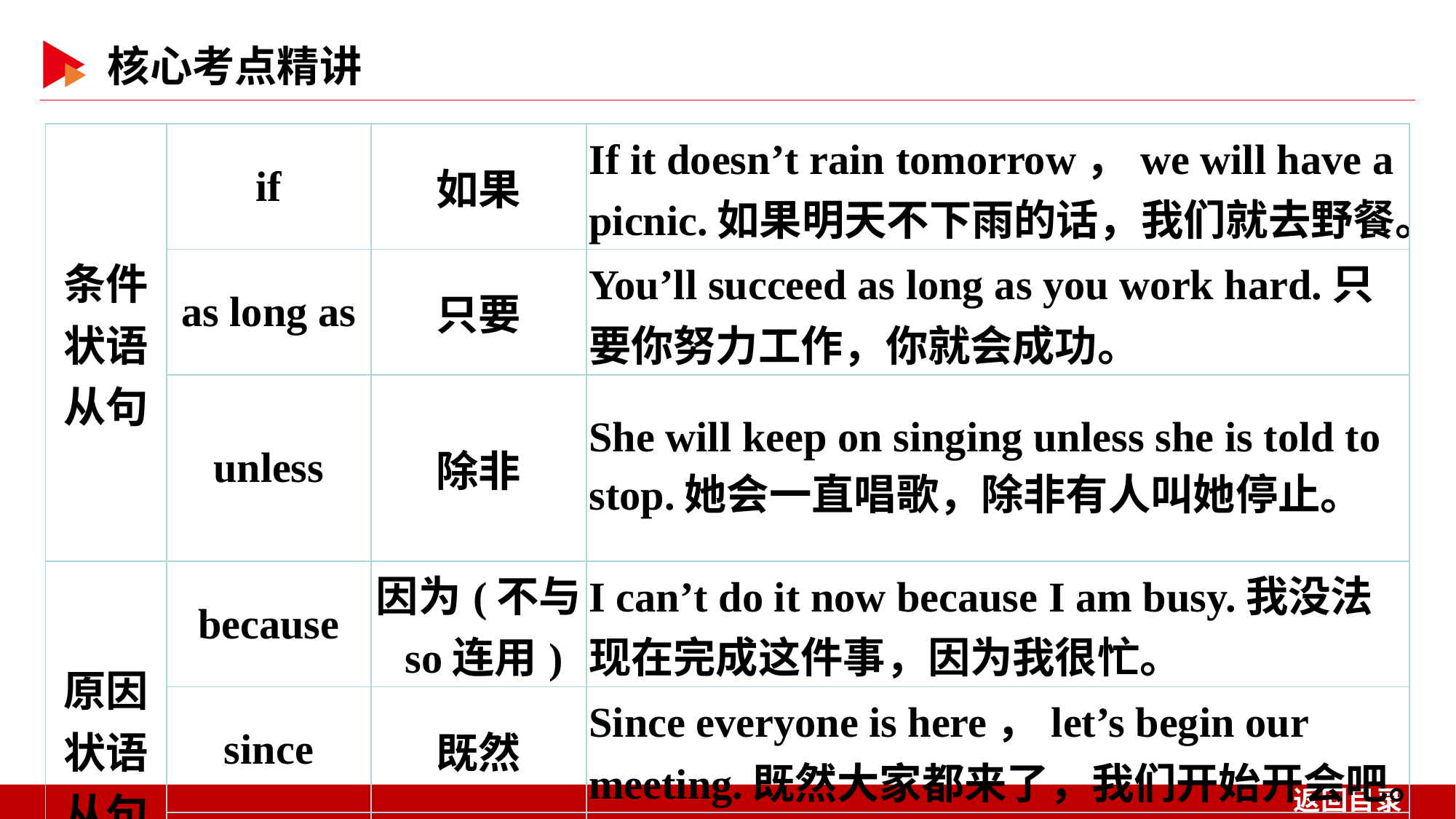

| 条件 状语 从句 | if | 如果 | If it doesn’t rain tomorrow，we will have a picnic.如果明天不下雨的话，我们就去野餐。 |
| --- | --- | --- | --- |
|  | as long as | 只要 | You’ll succeed as long as you work hard.只要你努力工作，你就会成功。 |
|  | unless | 除非 | She will keep on singing unless she is told to stop.她会一直唱歌，除非有人叫她停止。 |
| 原因 状语 从句 | because | 因为(不与 so连用) | I can’t do it now because I am busy.我没法现在完成这件事，因为我很忙。 |
|  | since | 既然 | Since everyone is here，let’s begin our meeting.既然大家都来了，我们开始开会吧。 |
|  | as | 由于 | As it is raining，you’d better take a taxi.下雨了，你应该打车去。 |